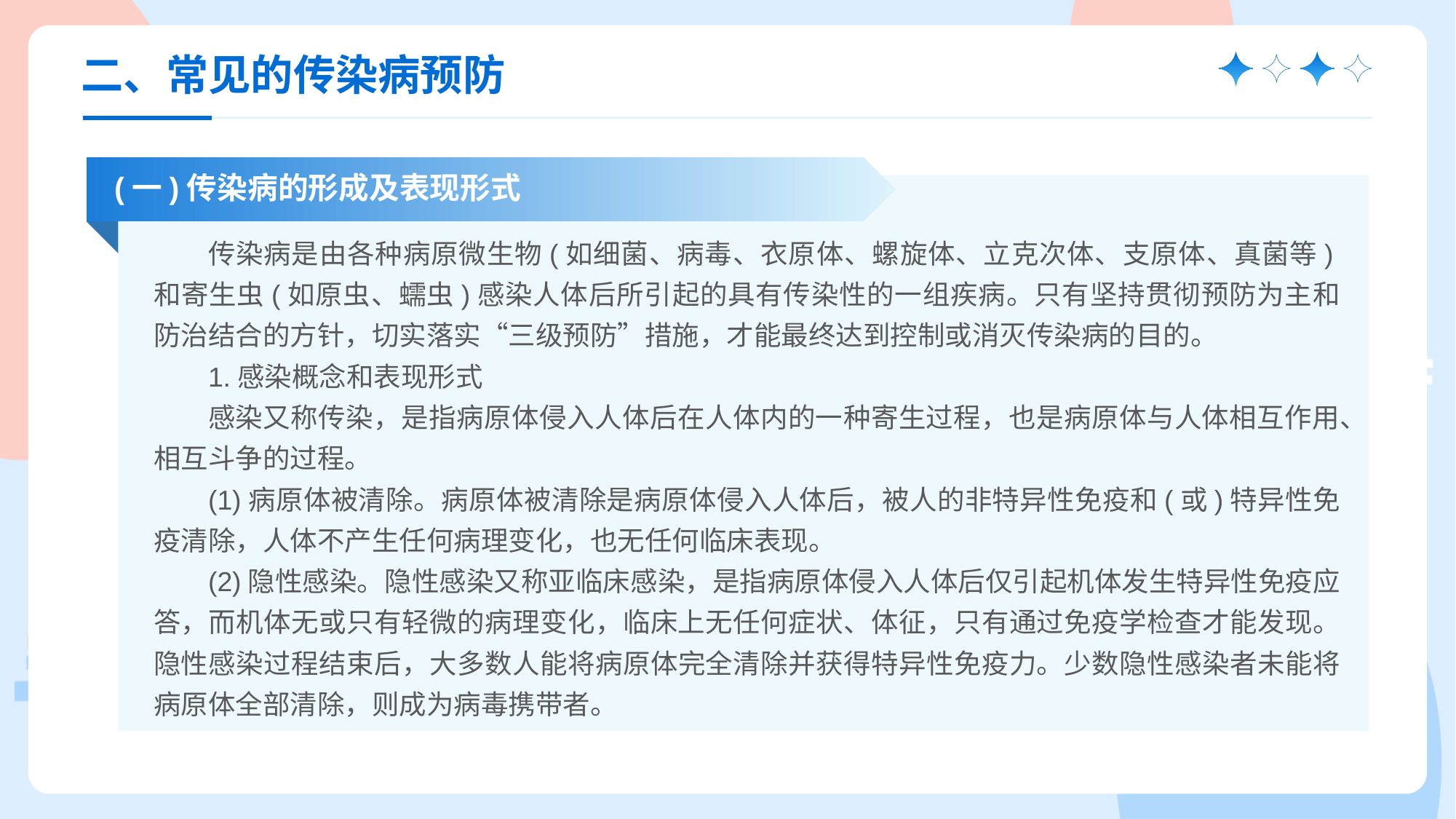

二、常见的传染病预防
(一)传染病的形成及表现形式

传染病是由各种病原微生物(如细菌、病毒、衣原体、螺旋体、立克次体、支原体、真菌等)和寄生虫(如原虫、蠕虫)感染人体后所引起的具有传染性的一组疾病。只有坚持贯彻预防为主和防治结合的方针，切实落实“三级预防”措施，才能最终达到控制或消灭传染病的目的。
1.感染概念和表现形式
感染又称传染，是指病原体侵入人体后在人体内的一种寄生过程，也是病原体与人体相互作用、相互斗争的过程。
(1)病原体被清除。病原体被清除是病原体侵入人体后，被人的非特异性免疫和(或)特异性免疫清除，人体不产生任何病理变化，也无任何临床表现。
(2)隐性感染。隐性感染又称亚临床感染，是指病原体侵入人体后仅引起机体发生特异性免疫应答，而机体无或只有轻微的病理变化，临床上无任何症状、体征，只有通过免疫学检查才能发现。隐性感染过程结束后，大多数人能将病原体完全清除并获得特异性免疫力。少数隐性感染者未能将病原体全部清除，则成为病毒携带者。